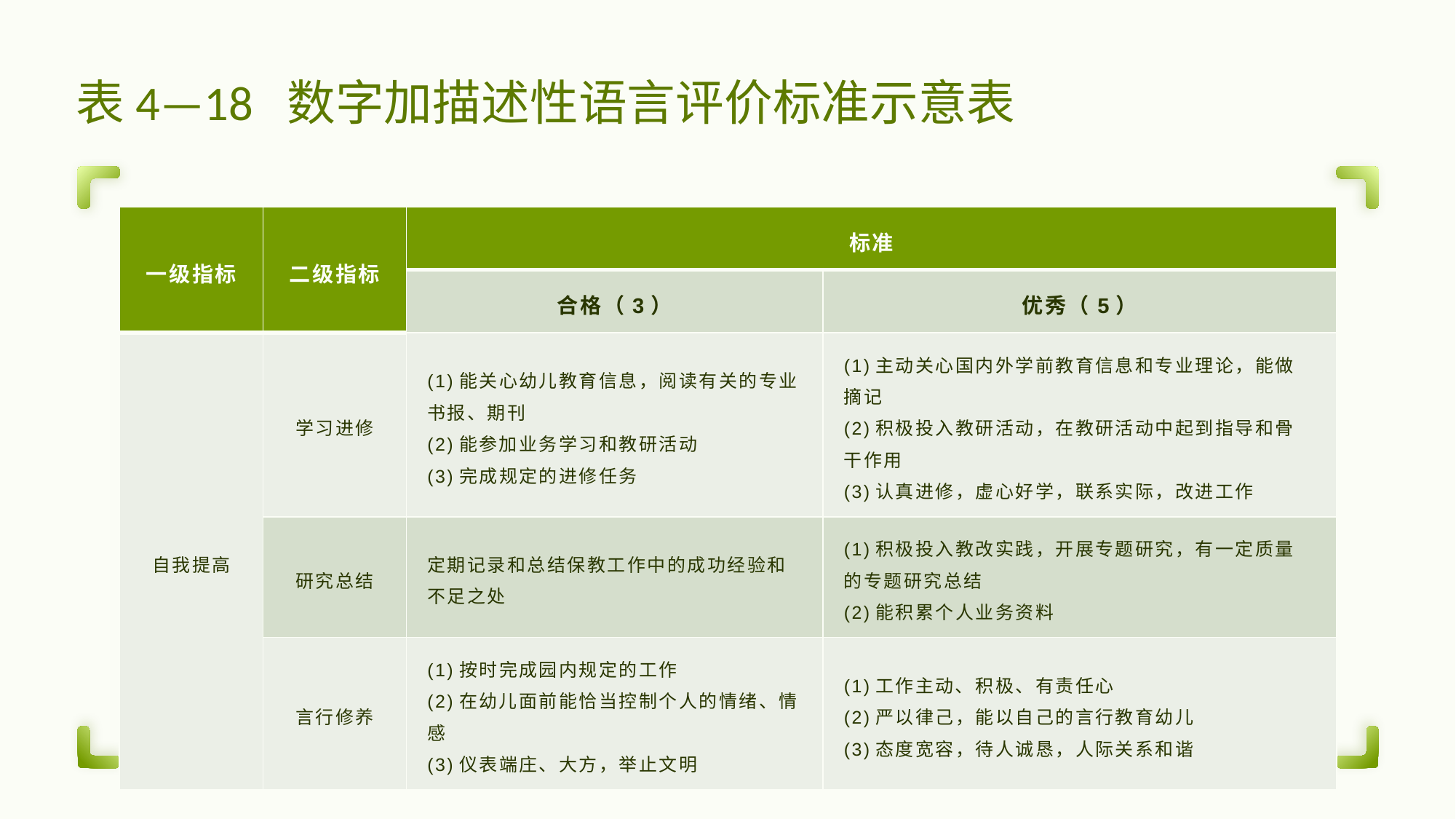

| 一级指标 | 二级指标 | 标准 |  |
| --- | --- | --- | --- |
|  |  | 合格（3） | 优秀（5） |
| 自我提高 | 学习进修 | (1)能关心幼儿教育信息，阅读有关的专业书报、期刊 (2)能参加业务学习和教研活动 (3)完成规定的进修任务 | (1)主动关心国内外学前教育信息和专业理论，能做摘记 (2)积极投入教研活动，在教研活动中起到指导和骨干作用 (3)认真进修，虚心好学，联系实际，改进工作 |
|  | 研究总结 | 定期记录和总结保教工作中的成功经验和不足之处 | (1)积极投入教改实践，开展专题研究，有一定质量的专题研究总结 (2)能积累个人业务资料 |
|  | 言行修养 | (1)按时完成园内规定的工作 (2)在幼儿面前能恰当控制个人的情绪、情感 (3)仪表端庄、大方，举止文明 | (1)工作主动、积极、有责任心 (2)严以律己，能以自己的言行教育幼儿 (3)态度宽容，待人诚恳，人际关系和谐 |

# 表4—18  数字加描述性语言评价标准示意表